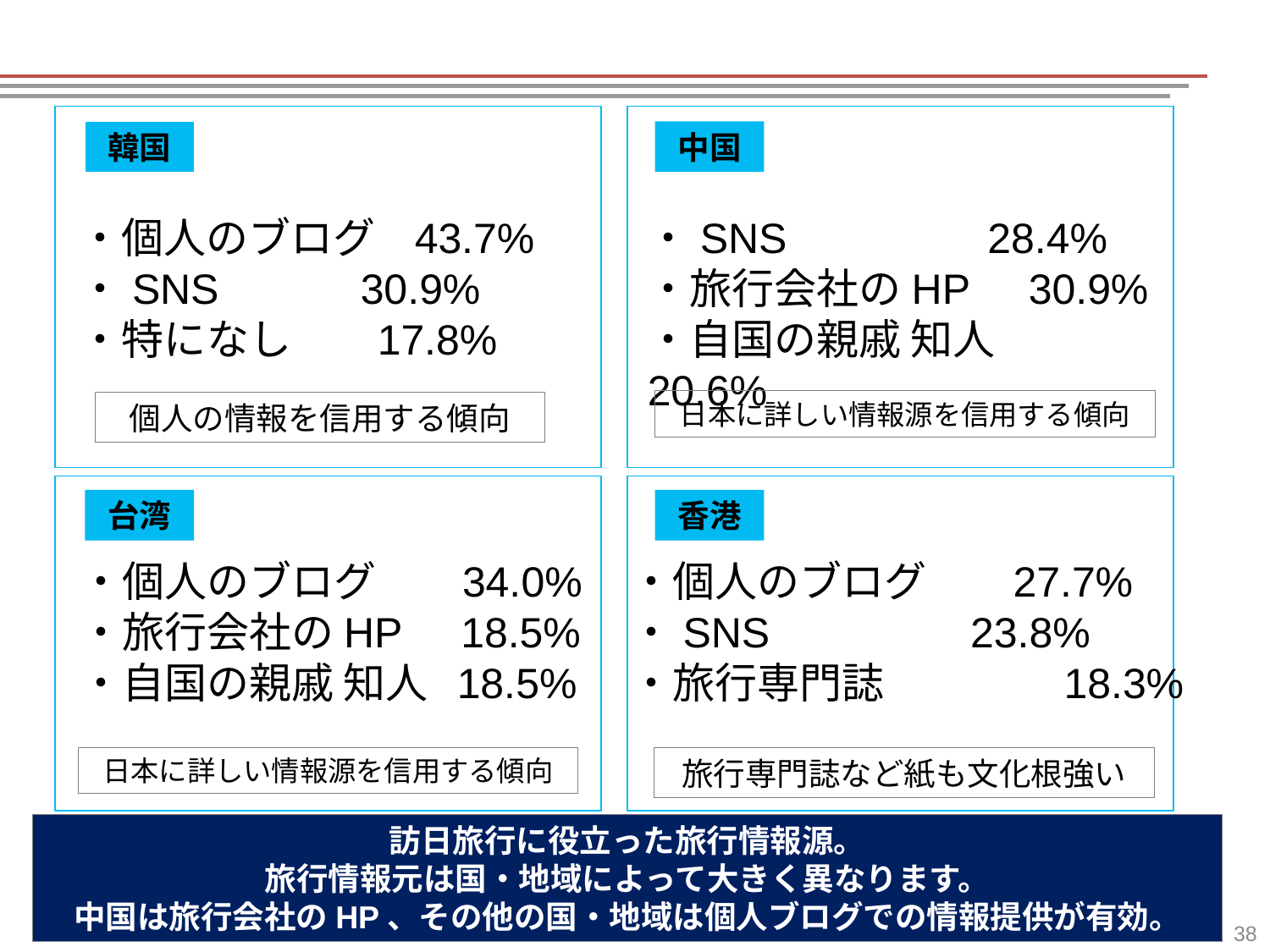

韓国
中国
・個人のブログ   43.7%
・SNS            30.9%
・特になし        17.8%
・SNS                 28.4%
・旅行会社のHP     30.9%
・自国の親戚 知人  20.6%
日本に詳しい情報源を信用する傾向
個人の情報を信用する傾向

台湾
香港
・個人のブログ        34.0%
・旅行会社のHP     18.5%
・自国の親戚 知人  18.5%
・個人のブログ        27.7%
・SNS                 23.8%
・旅行専門誌　　　　18.3%
日本に詳しい情報源を信用する傾向
旅行専門誌など紙も文化根強い
訪日旅行に役立った旅行情報源。
旅行情報元は国・地域によって大きく異なります。
中国は旅行会社のHP、その他の国・地域は個人ブログでの情報提供が有効。
38